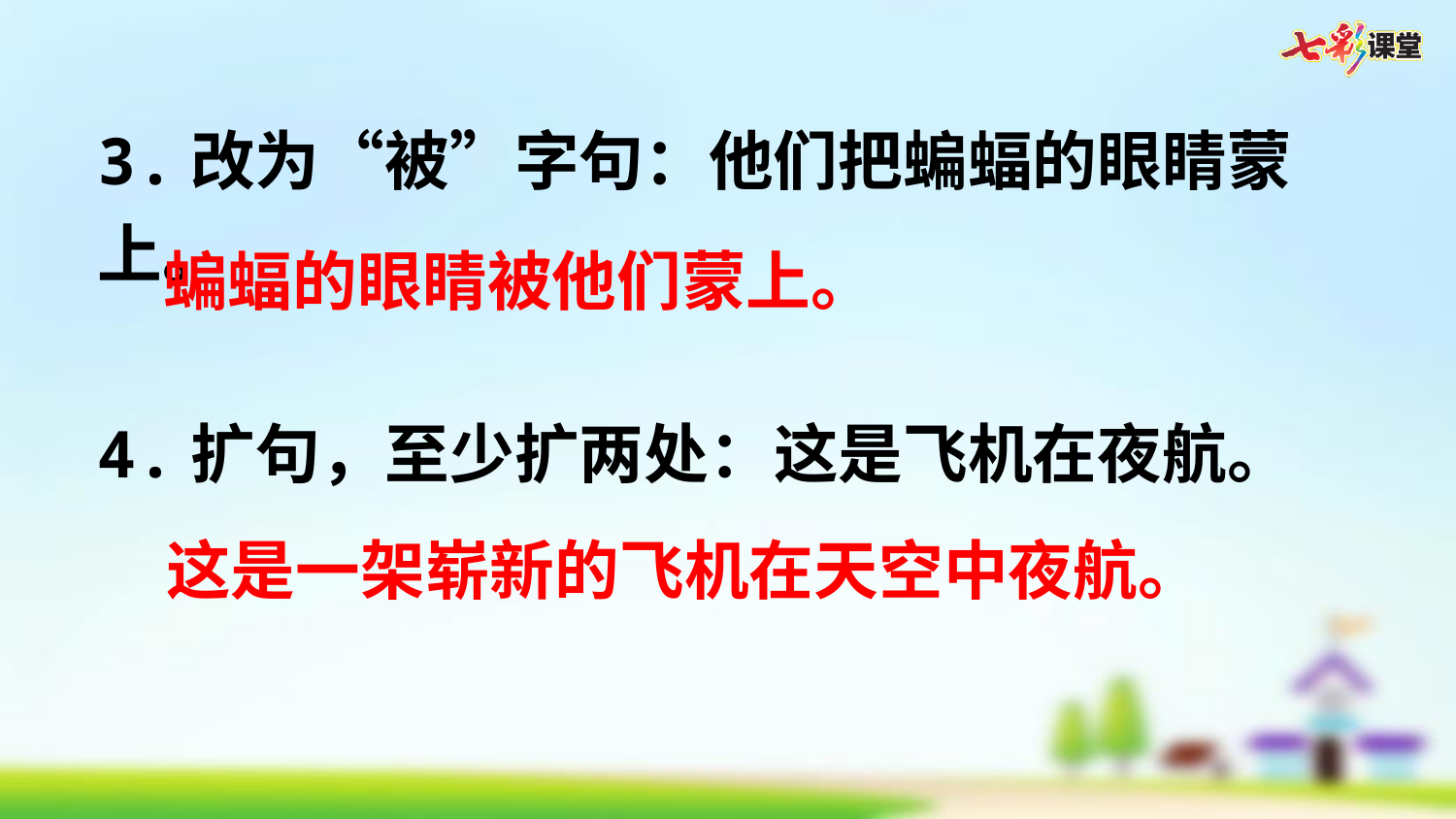

3.改为“被”字句：他们把蝙蝠的眼睛蒙上。
蝙蝠的眼睛被他们蒙上。
4.扩句，至少扩两处：这是飞机在夜航。
这是一架崭新的飞机在天空中夜航。